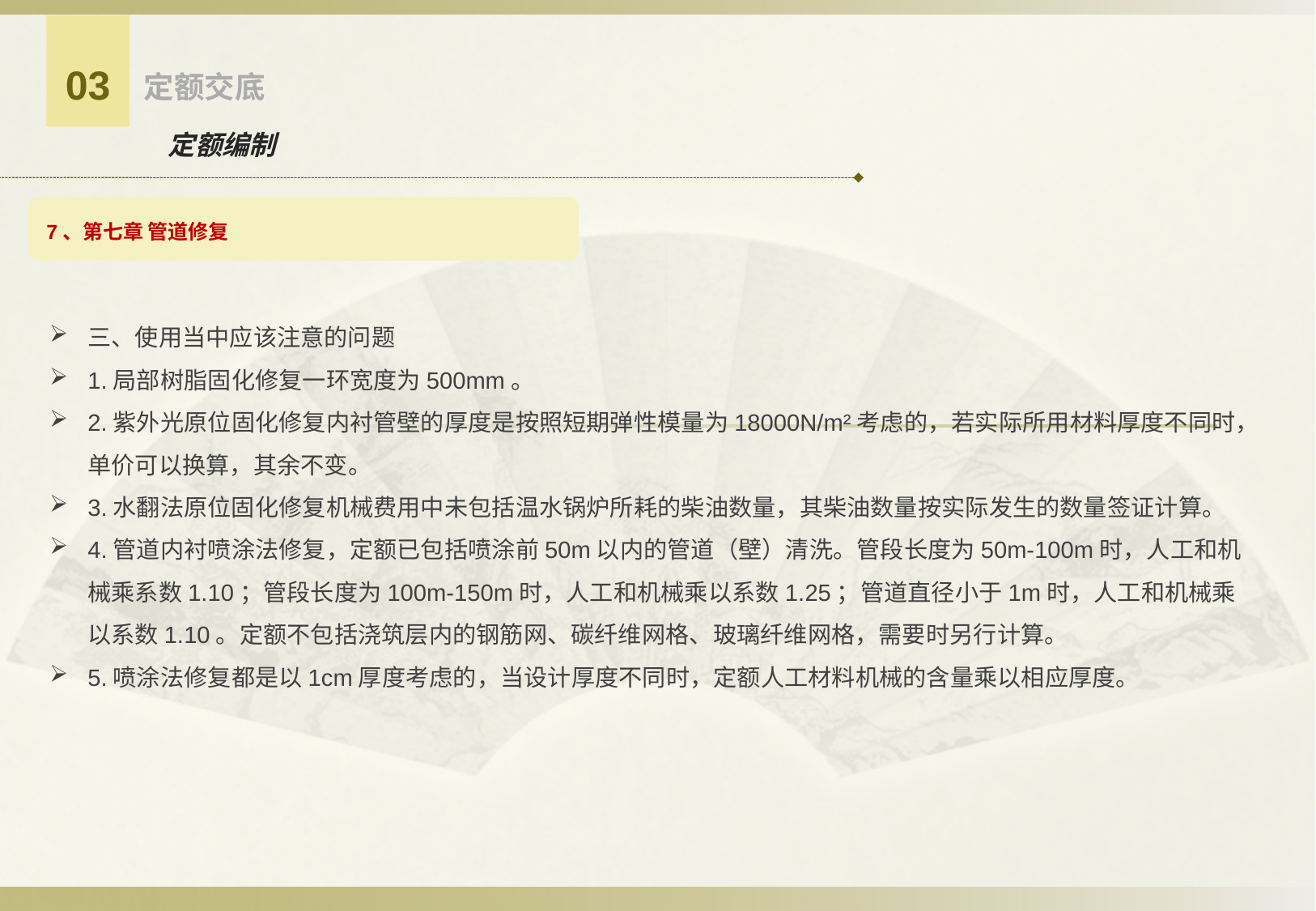

03
定额交底
定额编制

7、第七章 管道修复

三、使用当中应该注意的问题
1.局部树脂固化修复一环宽度为500mm。
2.紫外光原位固化修复内衬管壁的厚度是按照短期弹性模量为18000N/m²考虑的，若实际所用材料厚度不同时，单价可以换算，其余不变。
3.水翻法原位固化修复机械费用中未包括温水锅炉所耗的柴油数量，其柴油数量按实际发生的数量签证计算。
4.管道内衬喷涂法修复，定额已包括喷涂前50m以内的管道（壁）清洗。管段长度为50m-100m时，人工和机械乘系数1.10；管段长度为100m-150m时，人工和机械乘以系数1.25；管道直径小于1m时，人工和机械乘以系数1.10。定额不包括浇筑层内的钢筋网、碳纤维网格、玻璃纤维网格，需要时另行计算。
5.喷涂法修复都是以1cm厚度考虑的，当设计厚度不同时，定额人工材料机械的含量乘以相应厚度。